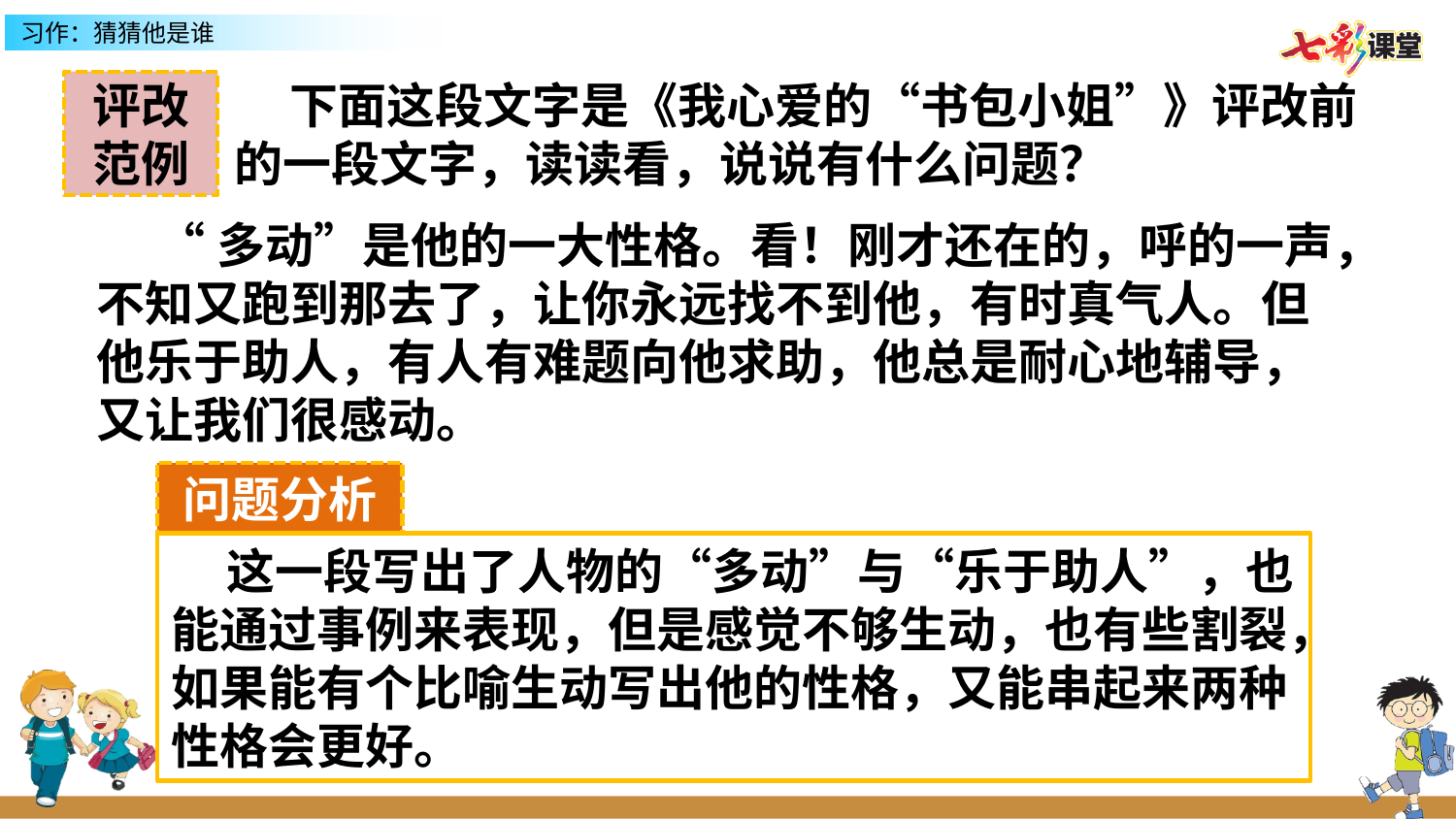

下面这段文字是《我心爱的“书包小姐”》评改前的一段文字，读读看，说说有什么问题？
评改范例
 “多动”是他的一大性格。看！刚才还在的，呼的一声，不知又跑到那去了，让你永远找不到他，有时真气人。但他乐于助人，有人有难题向他求助，他总是耐心地辅导，又让我们很感动。
问题分析
    这一段写出了人物的“多动”与“乐于助人”，也能通过事例来表现，但是感觉不够生动，也有些割裂，如果能有个比喻生动写出他的性格，又能串起来两种性格会更好。